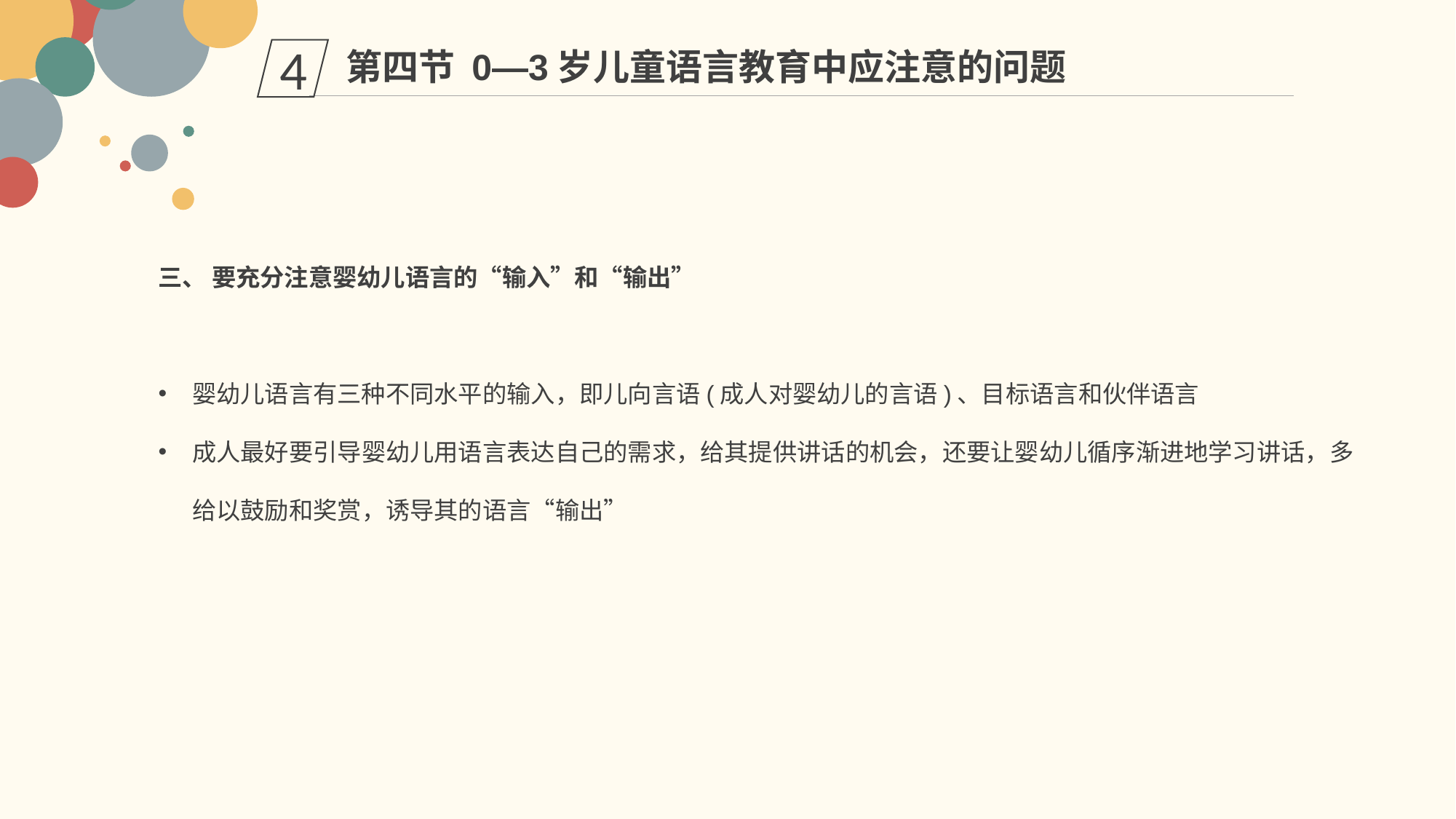

第四节 0—3岁儿童语言教育中应注意的问题
4
三、 要充分注意婴幼儿语言的“输入”和“输出”

婴幼儿语言有三种不同水平的输入，即儿向言语(成人对婴幼儿的言语)、目标语言和伙伴语言
成人最好要引导婴幼儿用语言表达自己的需求，给其提供讲话的机会，还要让婴幼儿循序渐进地学习讲话，多给以鼓励和奖赏，诱导其的语言“输出”